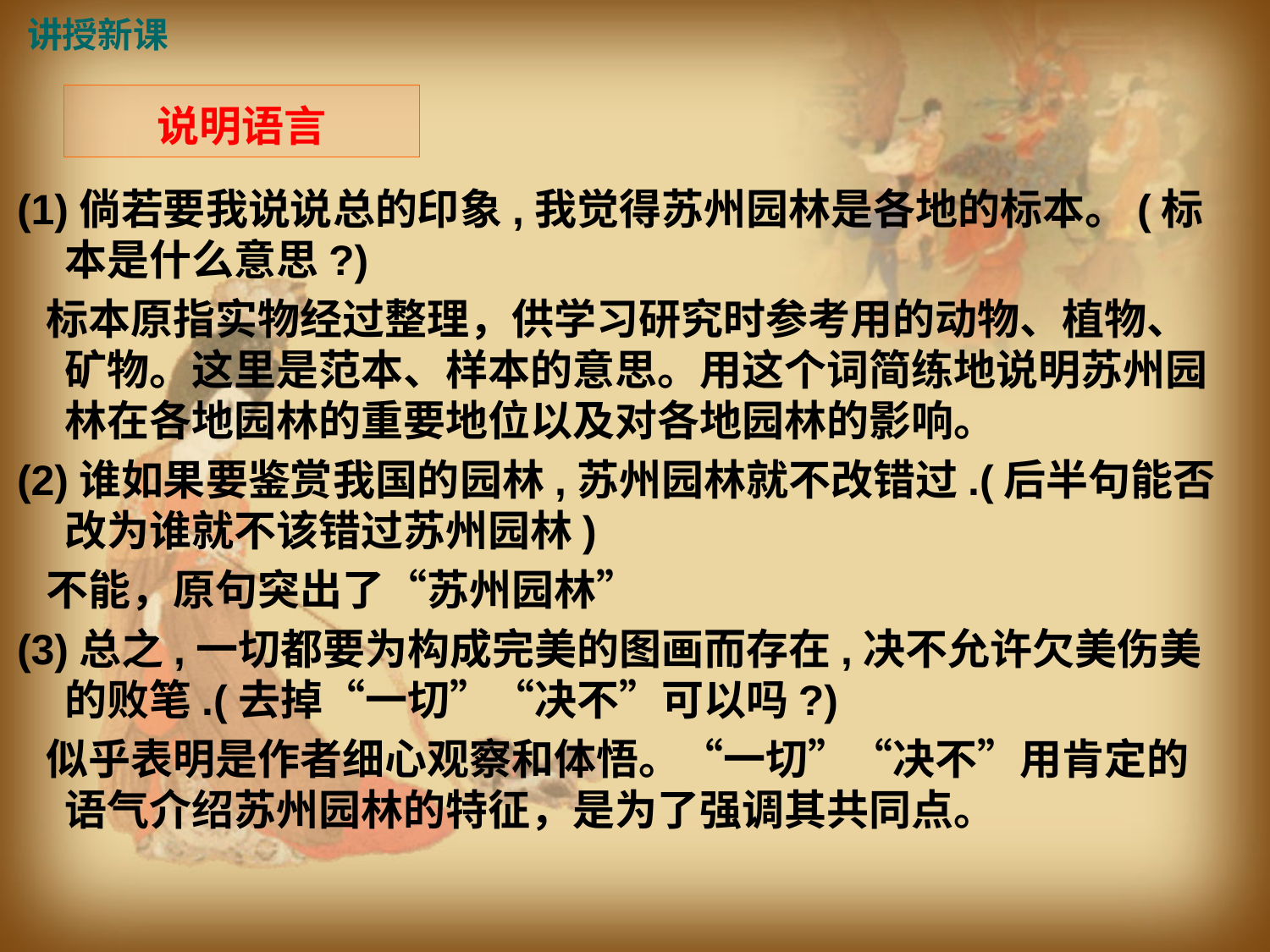

讲授新课
# 说明语言
(1)倘若要我说说总的印象,我觉得苏州园林是各地的标本。(标本是什么意思?)
  标本原指实物经过整理，供学习研究时参考用的动物、植物、矿物。这里是范本、样本的意思。用这个词简练地说明苏州园林在各地园林的重要地位以及对各地园林的影响。
(2)谁如果要鉴赏我国的园林,苏州园林就不改错过.(后半句能否改为谁就不该错过苏州园林)
  不能，原句突出了“苏州园林”
(3)总之,一切都要为构成完美的图画而存在,决不允许欠美伤美的败笔.(去掉“一切”“决不”可以吗?)
  似乎表明是作者细心观察和体悟。“一切”“决不”用肯定的语气介绍苏州园林的特征，是为了强调其共同点。